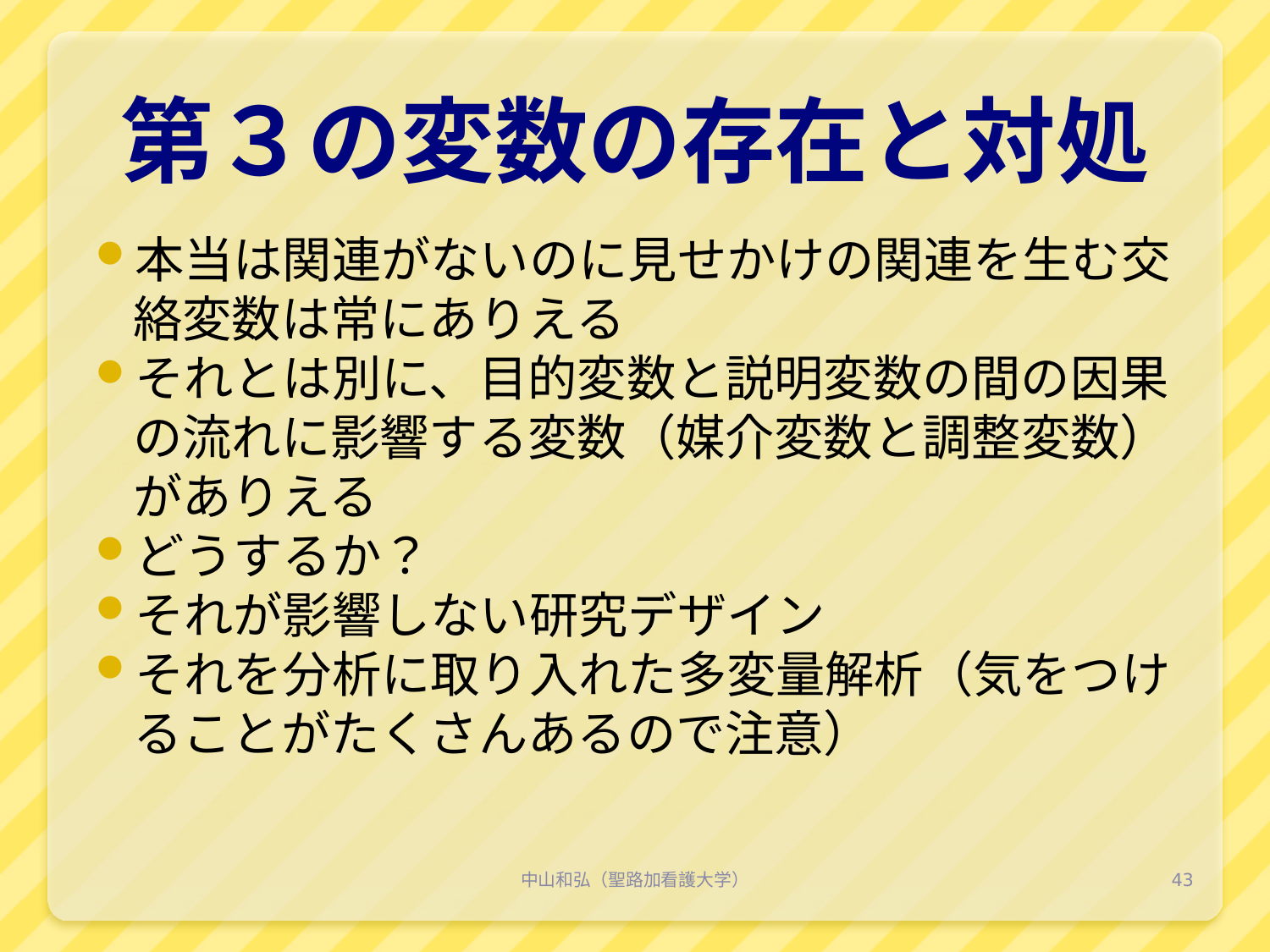

# 第３の変数の存在と対処
本当は関連がないのに見せかけの関連を生む交絡変数は常にありえる
それとは別に、目的変数と説明変数の間の因果の流れに影響する変数（媒介変数と調整変数）がありえる
どうするか？
それが影響しない研究デザイン
それを分析に取り入れた多変量解析（気をつけることがたくさんあるので注意）

中山和弘（聖路加看護大学）
43